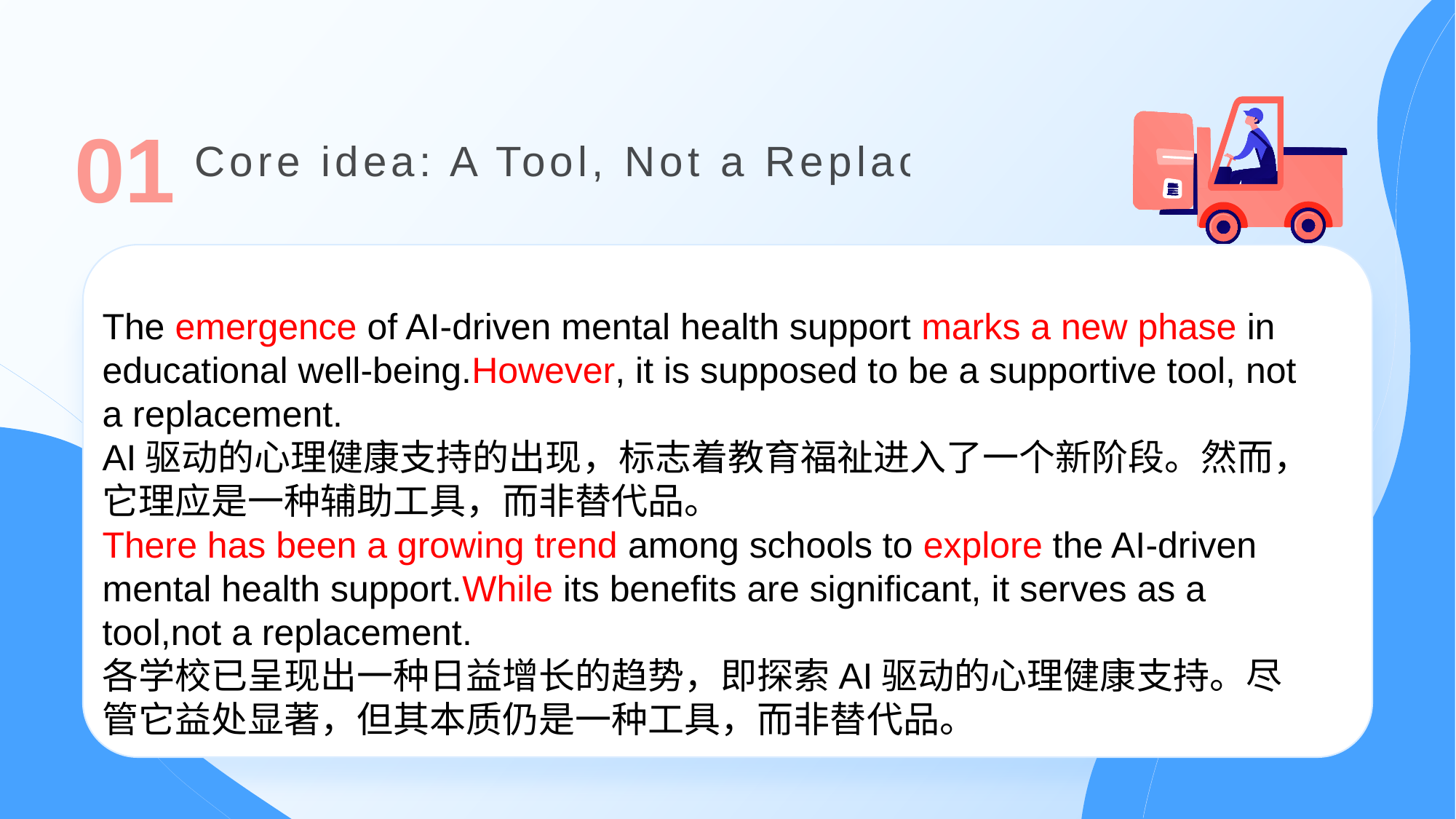

01
Core idea: A Tool, Not a Replacement.
The emergence of AI-driven mental health support marks a new phase in educational well-being.However, it is supposed to be a supportive tool, not a replacement.
AI驱动的心理健康支持的出现，标志着教育福祉进入了一个新阶段。然而，它理应是一种辅助工具，而非替代品。
There has been a growing trend among schools to explore the AI-driven mental health support.While its benefits are significant, it serves as a tool,not a replacement.
各学校已呈现出一种日益增长的趋势，即探索AI驱动的心理健康支持。尽管它益处显著，但其本质仍是一种工具，而非替代品。